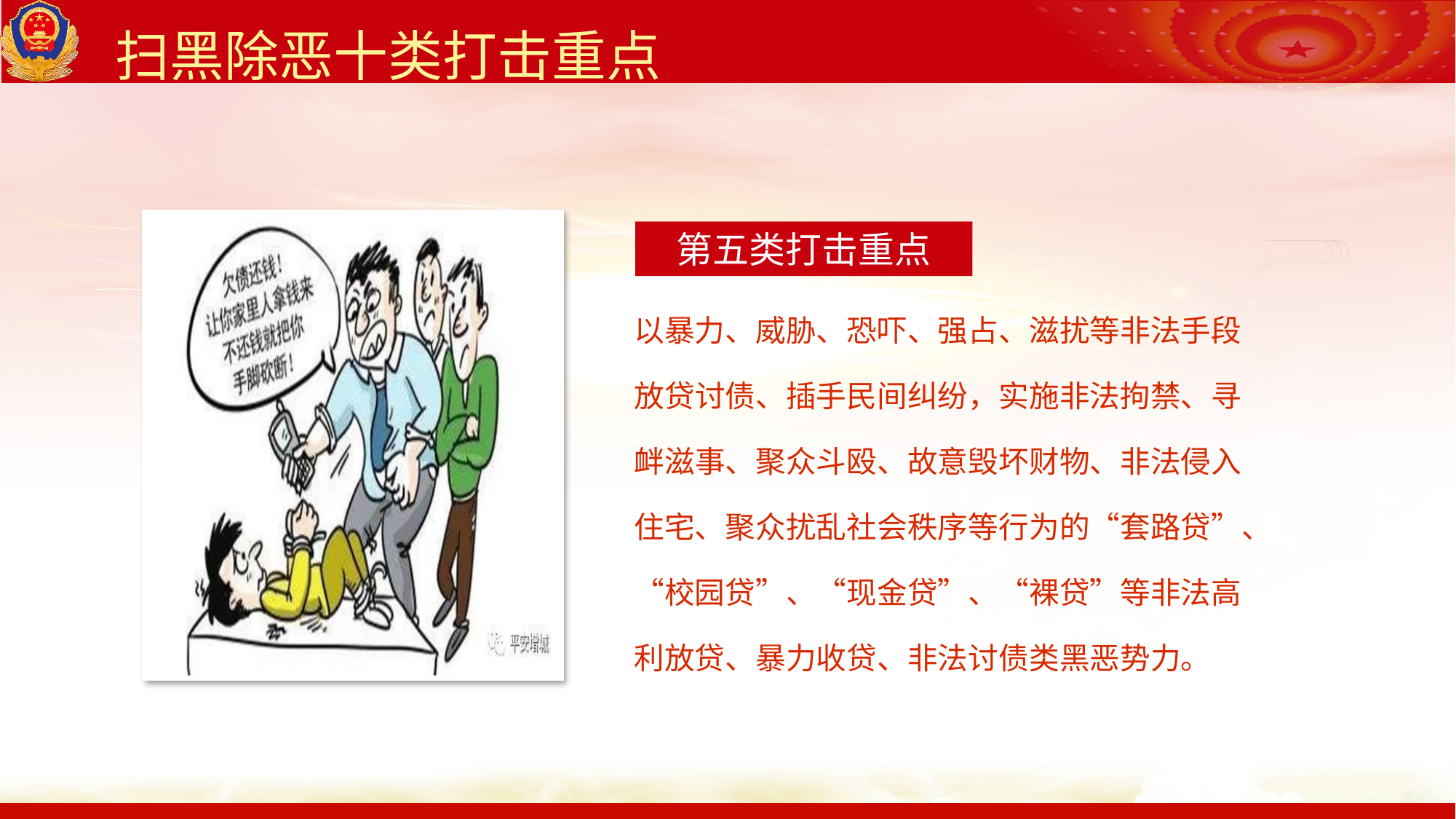

扫黑除恶十类打击重点

第五类打击重点
以暴力、威胁、恐吓、强占、滋扰等非法手段放贷讨债、插手民间纠纷，实施非法拘禁、寻衅滋事、聚众斗殴、故意毁坏财物、非法侵入住宅、聚众扰乱社会秩序等行为的“套路贷”、“校园贷”、“现金贷”、“裸贷”等非法高利放贷、暴力收贷、非法讨债类黑恶势力。